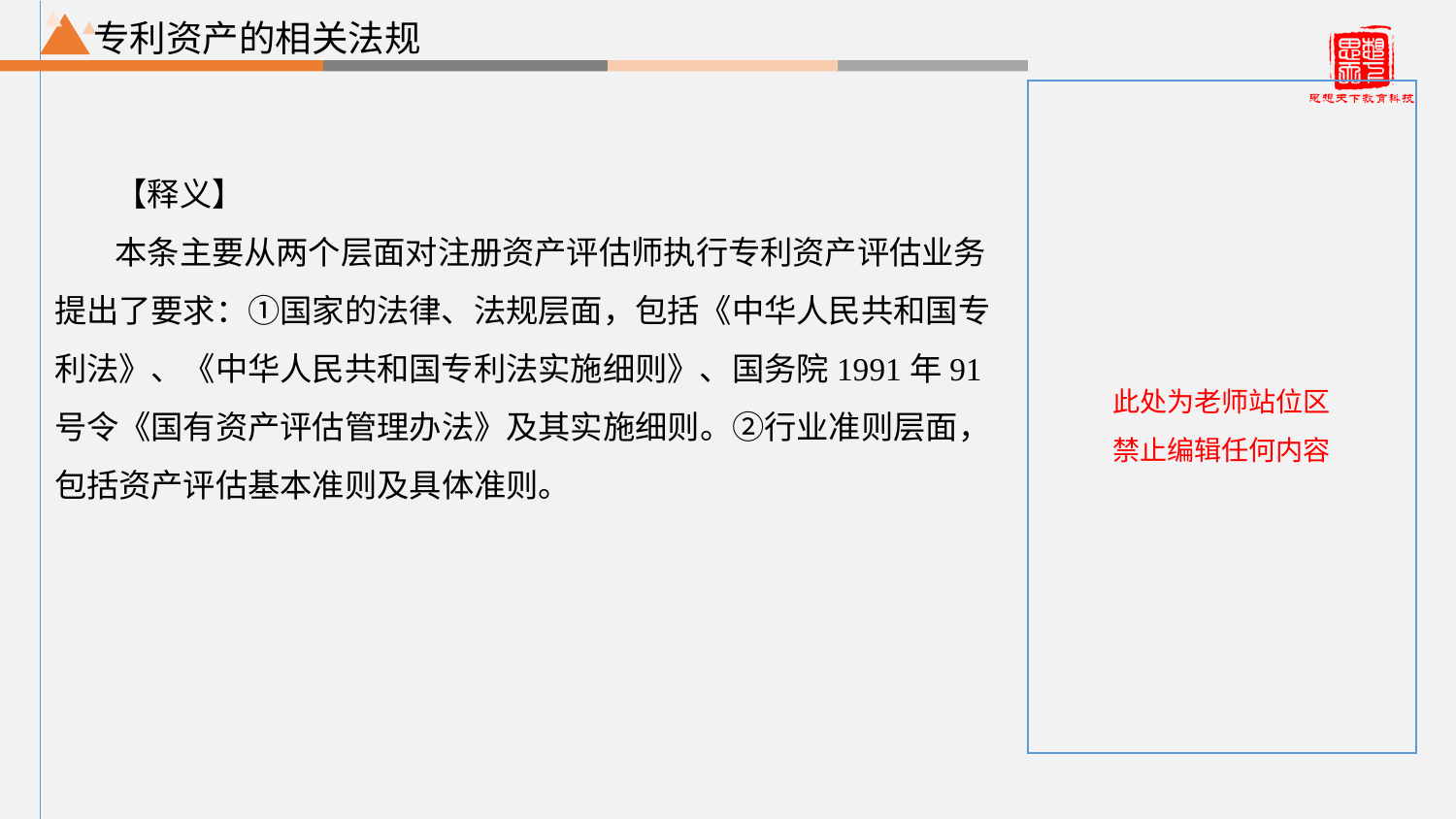

专利资产的相关法规
【释义】
本条主要从两个层面对注册资产评估师执行专利资产评估业务提出了要求：①国家的法律、法规层面，包括《中华人民共和国专利法》、《中华人民共和国专利法实施细则》、国务院1991年91号令《国有资产评估管理办法》及其实施细则。②行业准则层面，包括资产评估基本准则及具体准则。
61